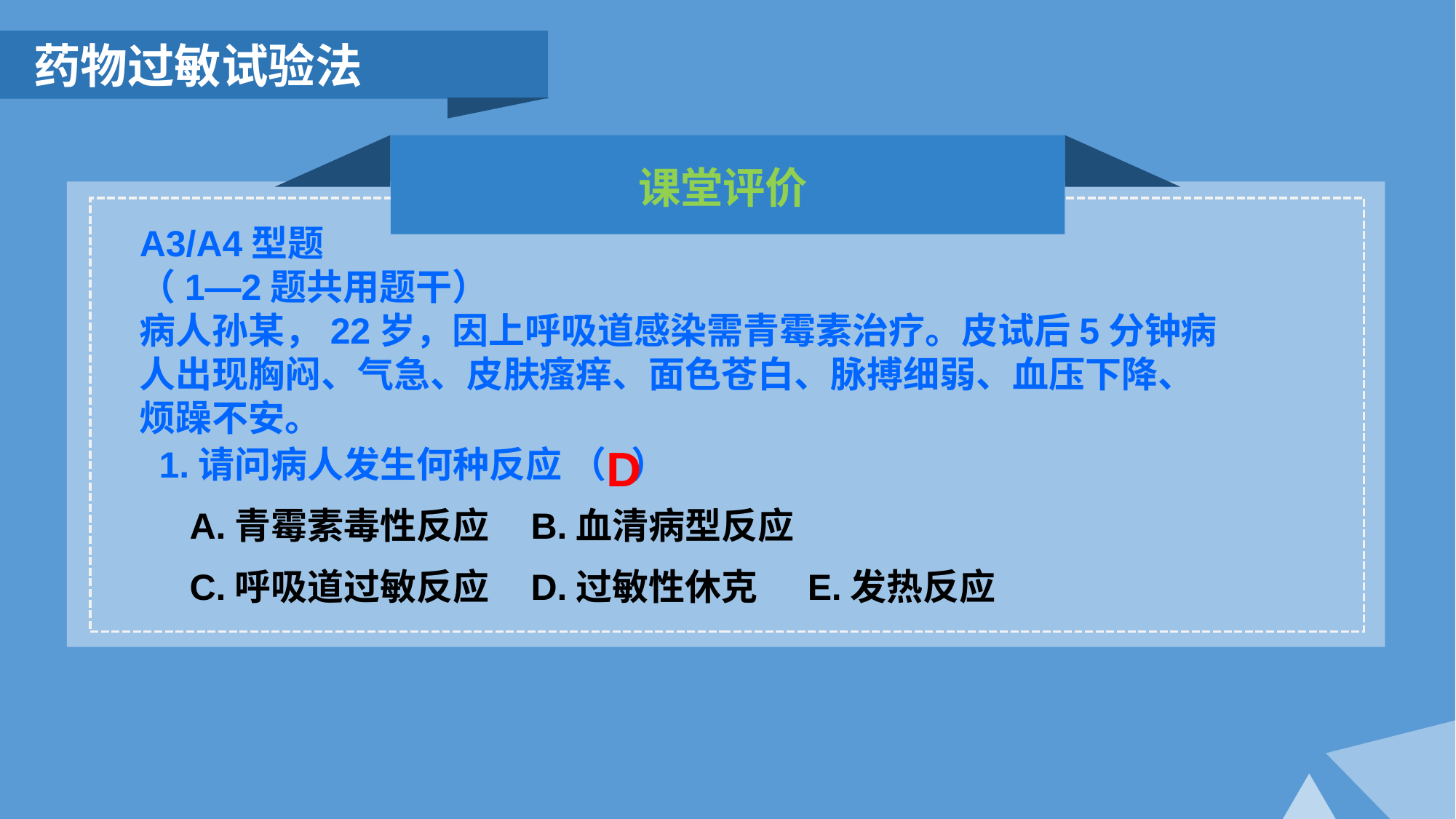

药物过敏试验法

课堂评价

A3/A4型题
（1—2题共用题干）
病人孙某，22岁，因上呼吸道感染需青霉素治疗。皮试后5分钟病人出现胸闷、气急、皮肤瘙痒、面色苍白、脉搏细弱、血压下降、烦躁不安。
1.请问病人发生何种反应 （   ）
   A.青霉素毒性反应    B.血清病型反应
   C.呼吸道过敏反应    D.过敏性休克     E.发热反应
D